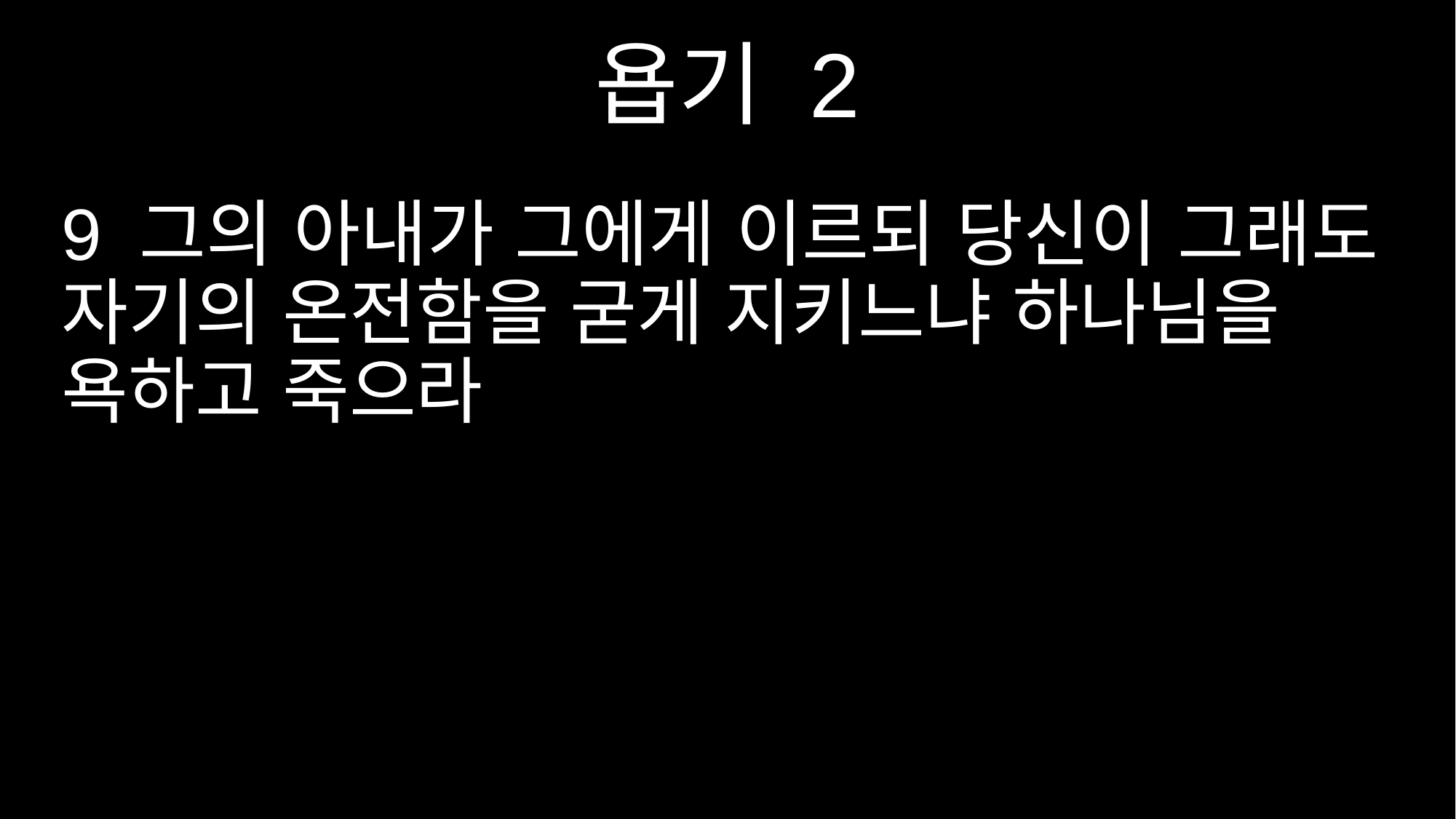

욥기 2
9 그의 아내가 그에게 이르되 당신이 그래도 자기의 온전함을 굳게 지키느냐 하나님을 욕하고 죽으라